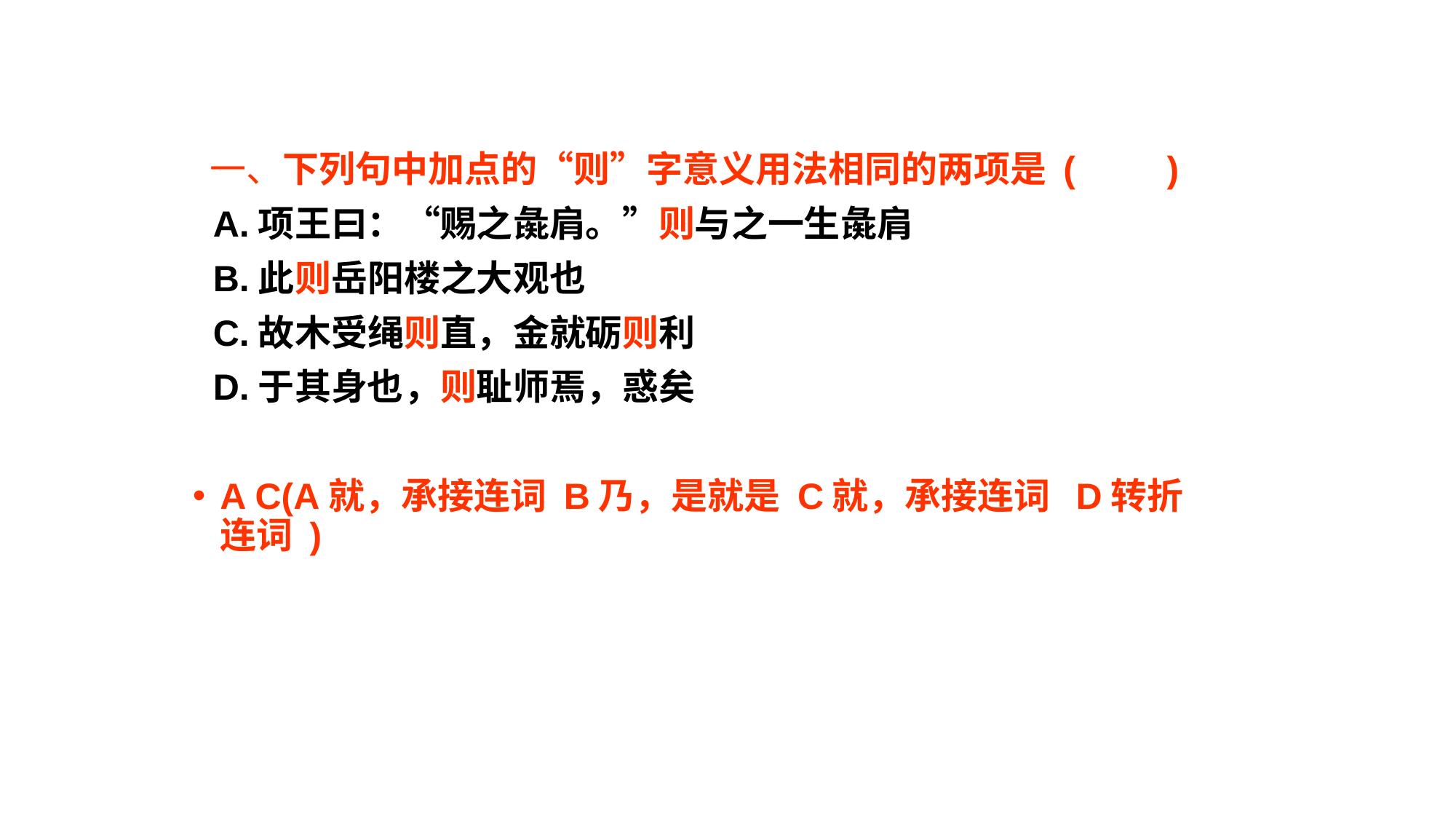

#
 一、下列句中加点的“则”字意义用法相同的两项是 (         )
  A.项王曰：“赐之彘肩。”则与之一生彘肩
  B.此则岳阳楼之大观也
  C.故木受绳则直，金就砺则利
  D.于其身也，则耻师焉，惑矣

A C(A就，承接连词 B乃，是就是 C就，承接连词  D转折连词 )